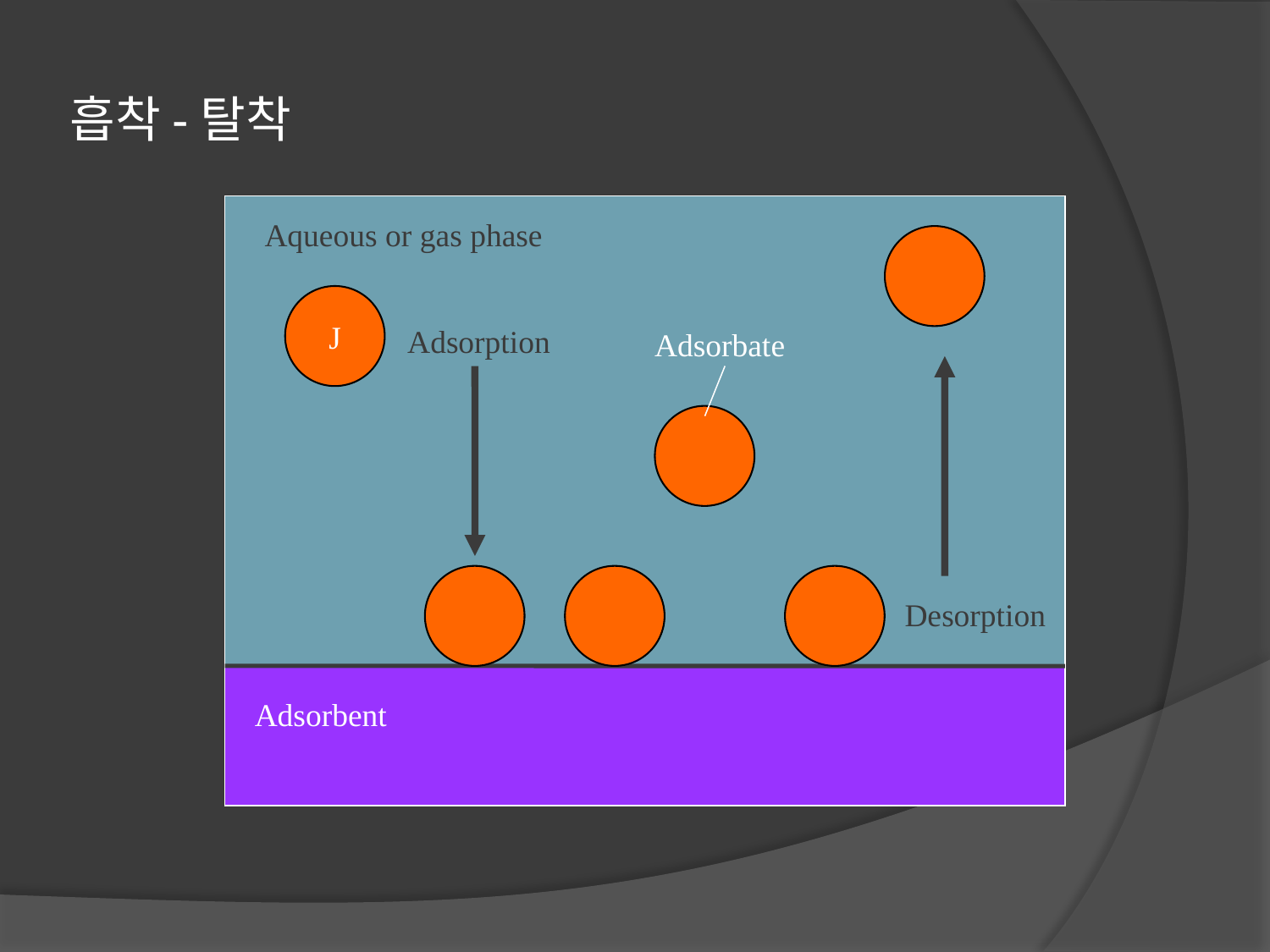

# 흡착-탈착

Aqueous or gas phase

J
Adsorption
Adsorbate

Desorption

Adsorbent